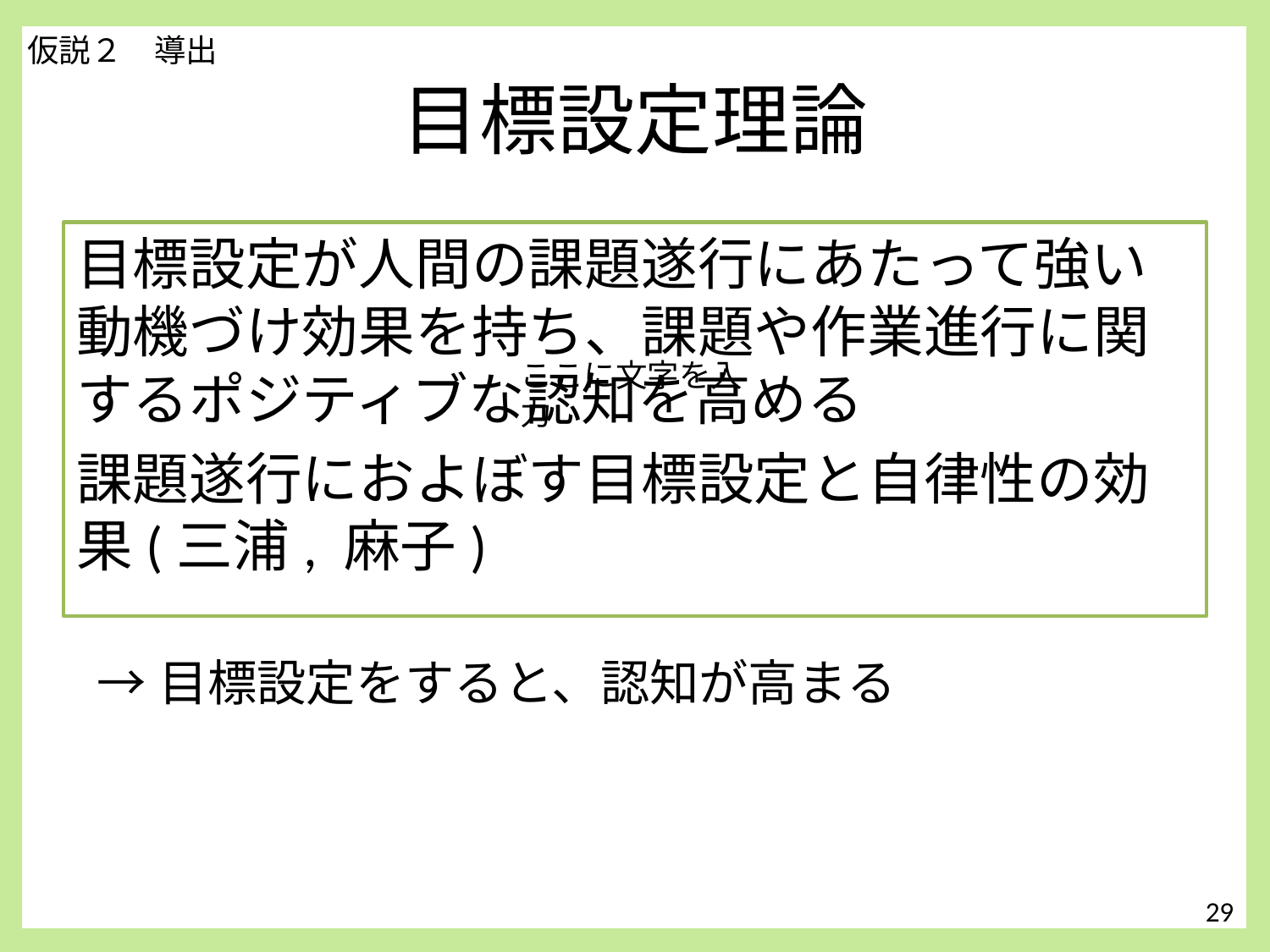

仮説２　導出
# 目標設定理論
目標設定が人間の課題遂行にあたって強い動機づけ効果を持ち、課題や作業進行に関するポジティブな認知を高める
課題遂行におよぼす目標設定と自律性の効果(三浦, 麻子)
ここに文字を入力
→目標設定をすると、認知が高まる
29